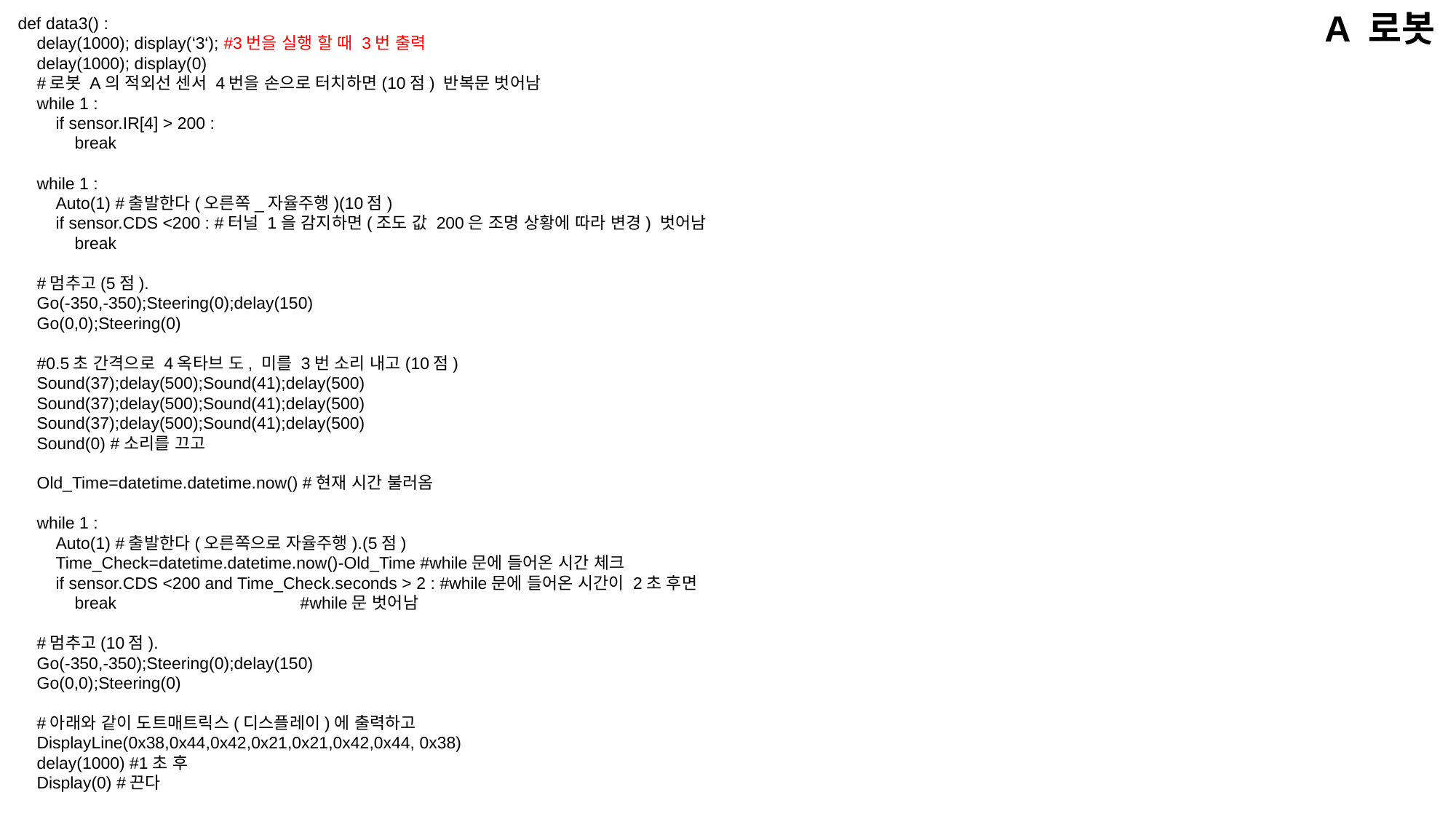

A 로봇
def data3() :
    delay(1000); display(‘3‘); #3번을 실행 할 때 3번 출력
    delay(1000); display(0)
    #로봇 A의 적외선 센서 4번을 손으로 터치하면(10점) 반복문 벗어남
    while 1 :
        if sensor.IR[4] > 200 :
            break

    while 1 :
        Auto(1) #출발한다(오른쪽_자율주행)(10점)
        if sensor.CDS <200 : #터널 1을 감지하면(조도 값 200은 조명 상황에 따라 변경) 벗어남
            break

    #멈추고(5점).
    Go(-350,-350);Steering(0);delay(150)
    Go(0,0);Steering(0)

    #0.5초 간격으로 4옥타브 도, 미를 3번 소리 내고(10점)
    Sound(37);delay(500);Sound(41);delay(500)
    Sound(37);delay(500);Sound(41);delay(500)
    Sound(37);delay(500);Sound(41);delay(500)
    Sound(0) #소리를 끄고

    Old_Time=datetime.datetime.now() #현재 시간 불러옴

    while 1 :
        Auto(1) #출발한다(오른쪽으로 자율주행).(5점)
        Time_Check=datetime.datetime.now()-Old_Time #while문에 들어온 시간 체크
        if sensor.CDS <200 and Time_Check.seconds > 2 : #while문에 들어온 시간이 2초 후면
            break                                       #while문 벗어남

    #멈추고(10점).
    Go(-350,-350);Steering(0);delay(150)
    Go(0,0);Steering(0)

    #아래와 같이 도트매트릭스(디스플레이)에 출력하고
    DisplayLine(0x38,0x44,0x42,0x21,0x21,0x42,0x44, 0x38)
    delay(1000) #1초 후
    Display(0) #끈다